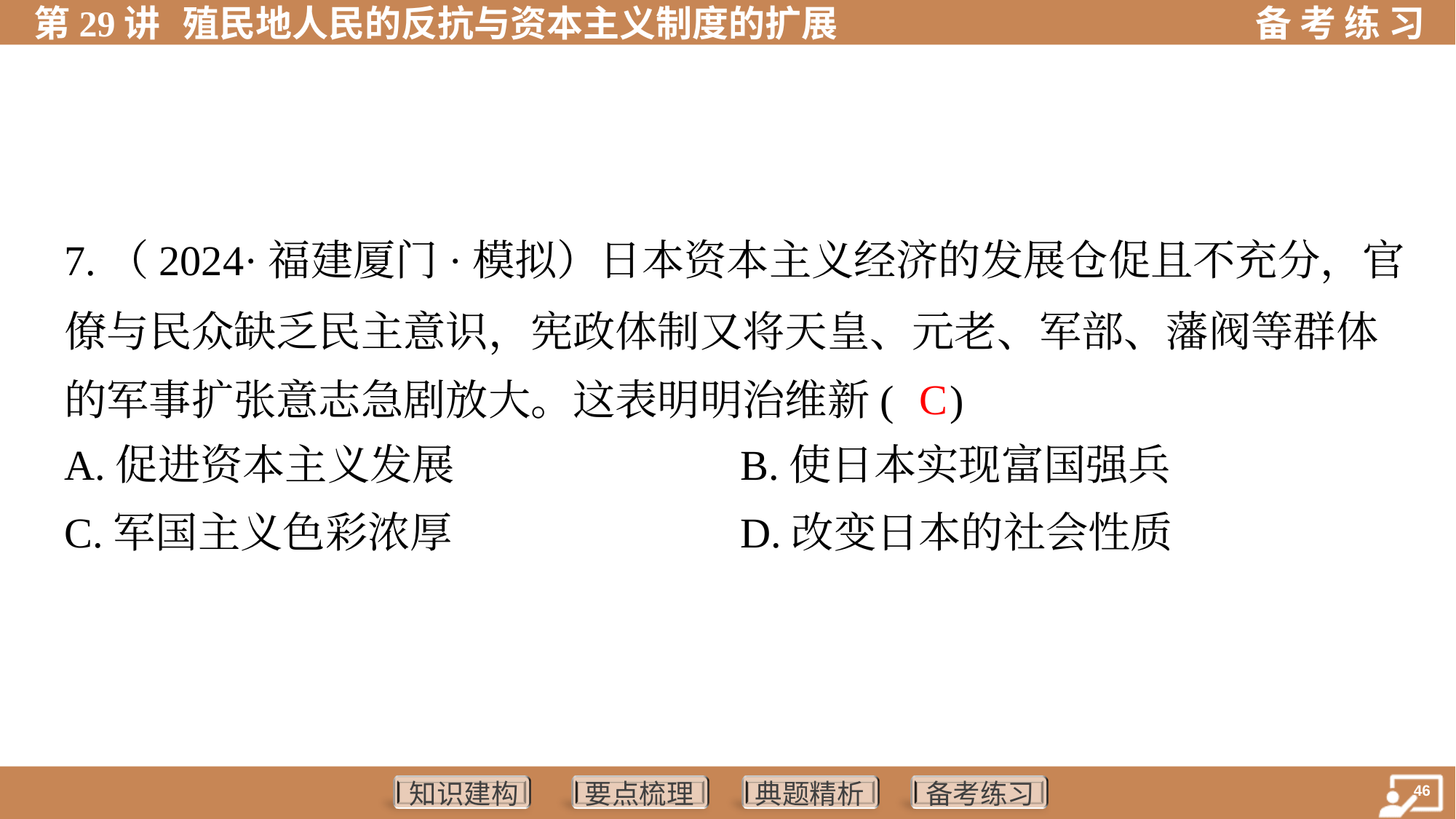

7.（2024·福建厦门·模拟）日本资本主义经济的发展仓促且不充分，官
僚与民众缺乏民主意识，宪政体制又将天皇、元老、军部、藩阀等群体
的军事扩张意志急剧放大。这表明明治维新(     )
C
A.促进资本主义发展	B.使日本实现富国强兵
C.军国主义色彩浓厚	D.改变日本的社会性质